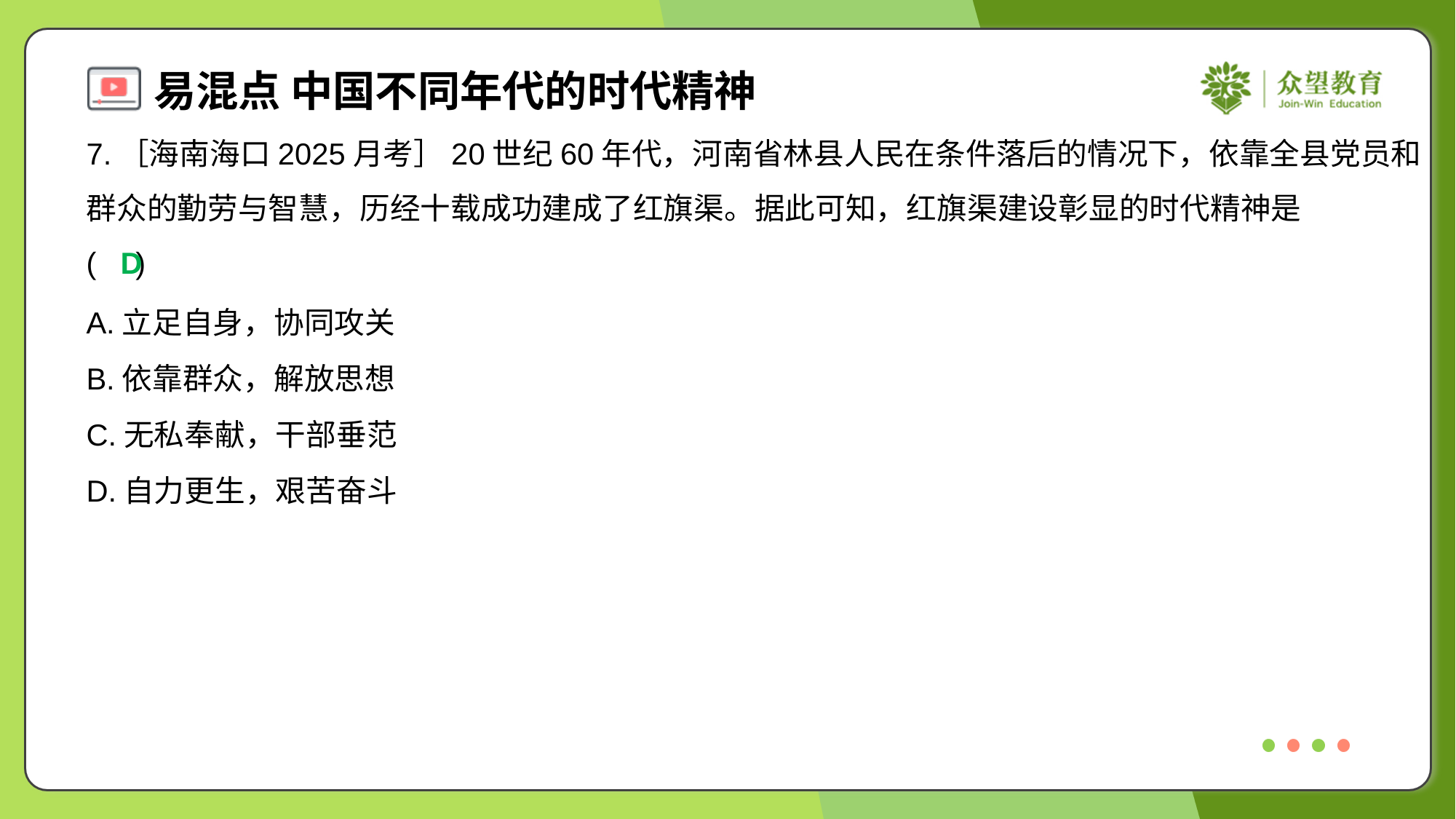

7.［海南海口2025月考］20世纪60年代，河南省林县人民在条件落后的情况下，依靠全县党员和
群众的勤劳与智慧，历经十载成功建成了红旗渠。据此可知，红旗渠建设彰显的时代精神是
(     )
D
A.立足自身，协同攻关
B.依靠群众，解放思想
C.无私奉献，干部垂范
D.自力更生，艰苦奋斗